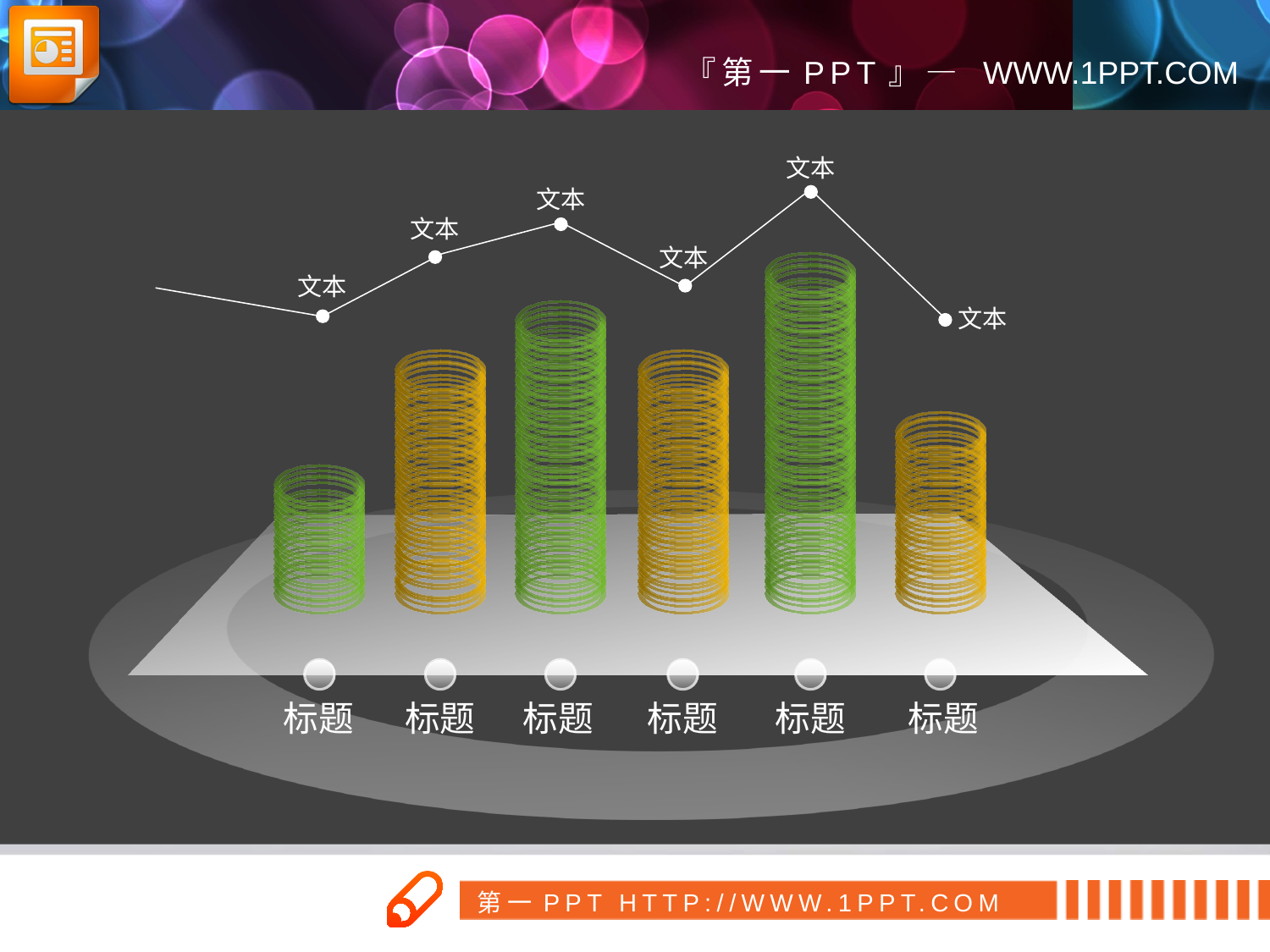

文本
文本

文本

文本

文本

文本

标题
标题
标题
标题
标题
标题